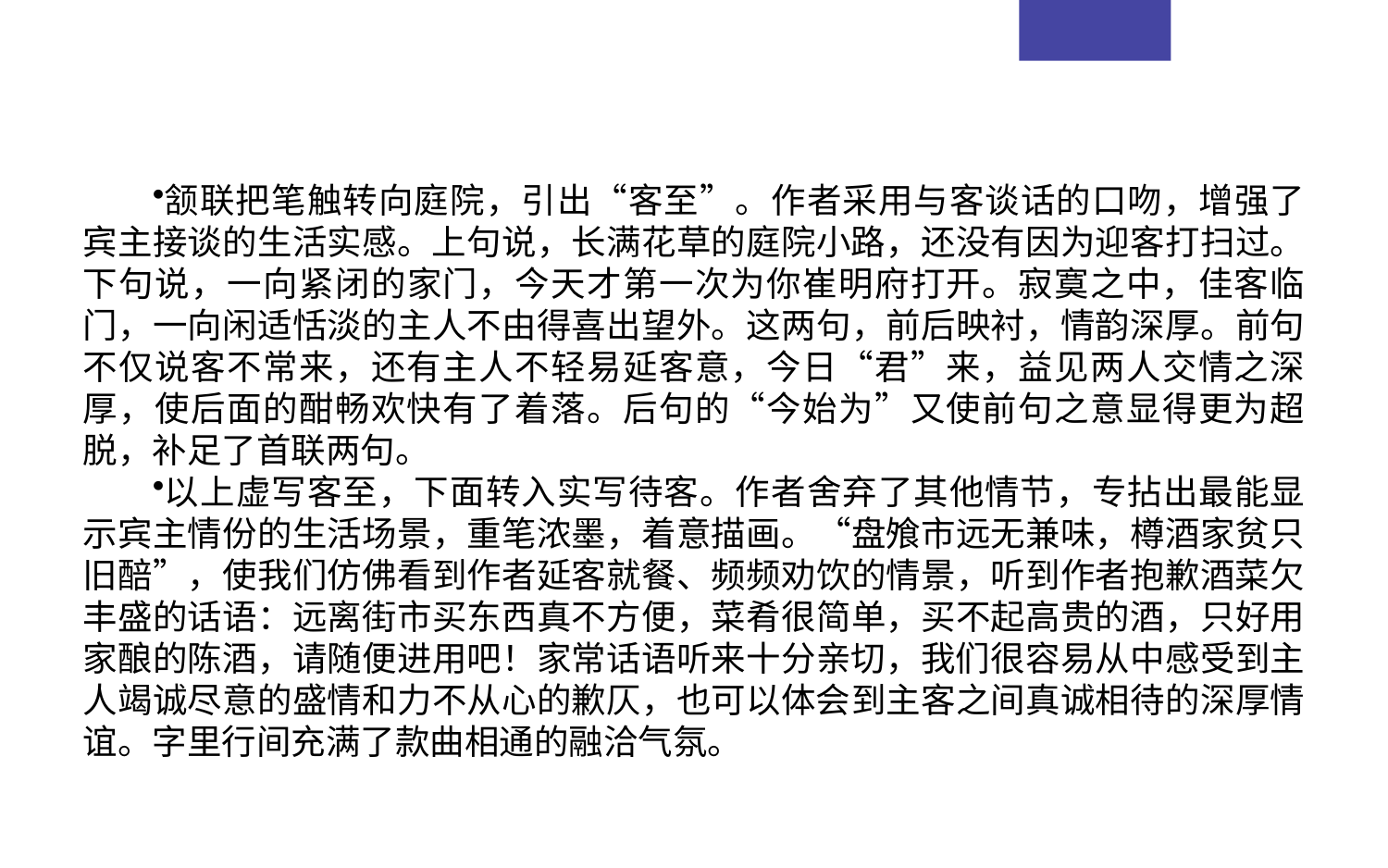

颔联把笔触转向庭院，引出“客至”。作者采用与客谈话的口吻，增强了宾主接谈的生活实感。上句说，长满花草的庭院小路，还没有因为迎客打扫过。下句说，一向紧闭的家门，今天才第一次为你崔明府打开。寂寞之中，佳客临门，一向闲适恬淡的主人不由得喜出望外。这两句，前后映衬，情韵深厚。前句不仅说客不常来，还有主人不轻易延客意，今日“君”来，益见两人交情之深厚，使后面的酣畅欢快有了着落。后句的“今始为”又使前句之意显得更为超脱，补足了首联两句。
以上虚写客至，下面转入实写待客。作者舍弃了其他情节，专拈出最能显示宾主情份的生活场景，重笔浓墨，着意描画。“盘飧市远无兼味，樽酒家贫只旧醅”，使我们仿佛看到作者延客就餐、频频劝饮的情景，听到作者抱歉酒菜欠丰盛的话语：远离街市买东西真不方便，菜肴很简单，买不起高贵的酒，只好用家酿的陈酒，请随便进用吧！家常话语听来十分亲切，我们很容易从中感受到主人竭诚尽意的盛情和力不从心的歉仄，也可以体会到主客之间真诚相待的深厚情谊。字里行间充满了款曲相通的融洽气氛。